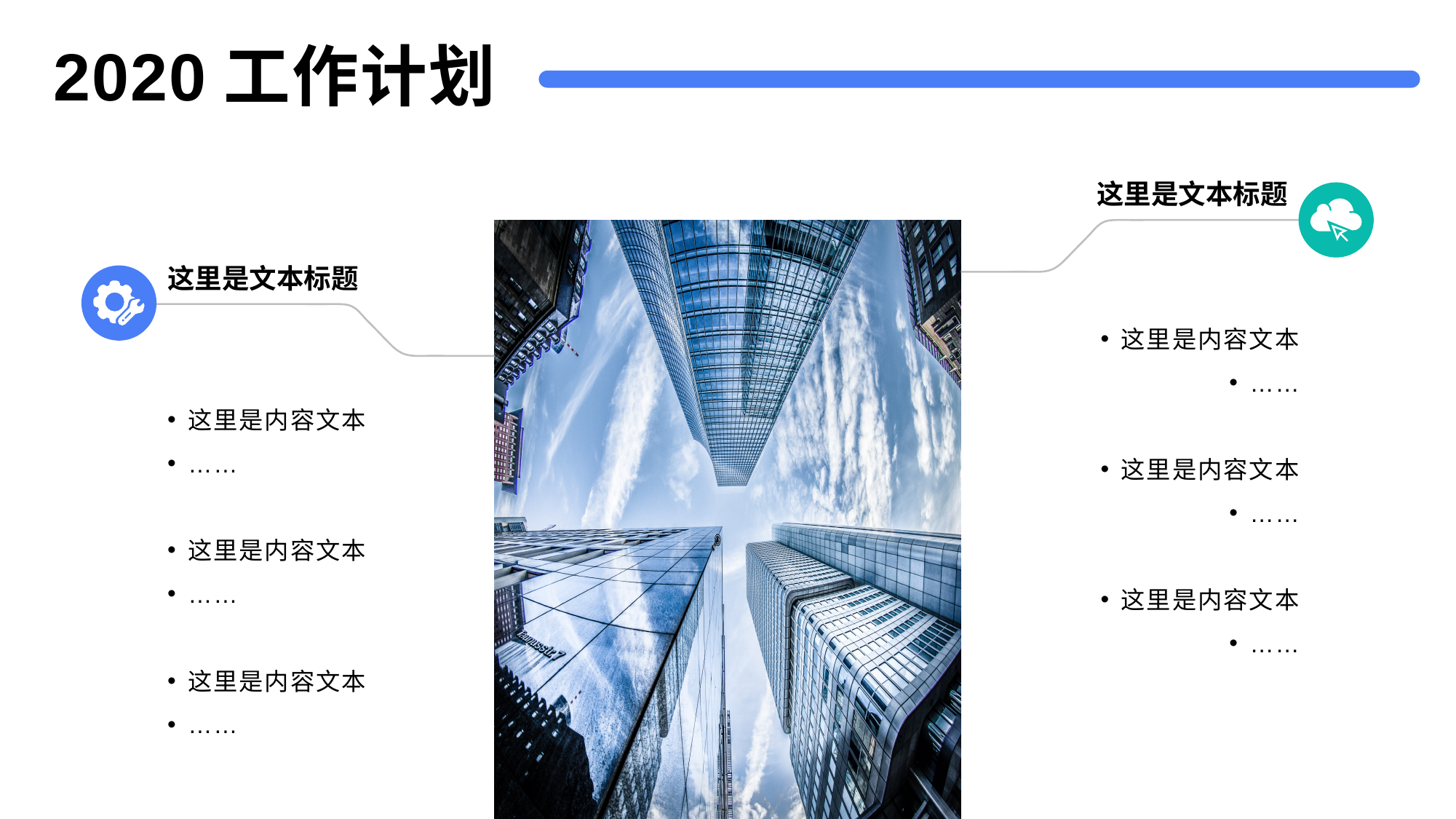

# 2020工作计划
这里是文本标题

这里是文本标题

这里是内容文本
……

这里是内容文本
……

这里是内容文本
……
这里是内容文本
……

这里是内容文本
……

这里是内容文本
……